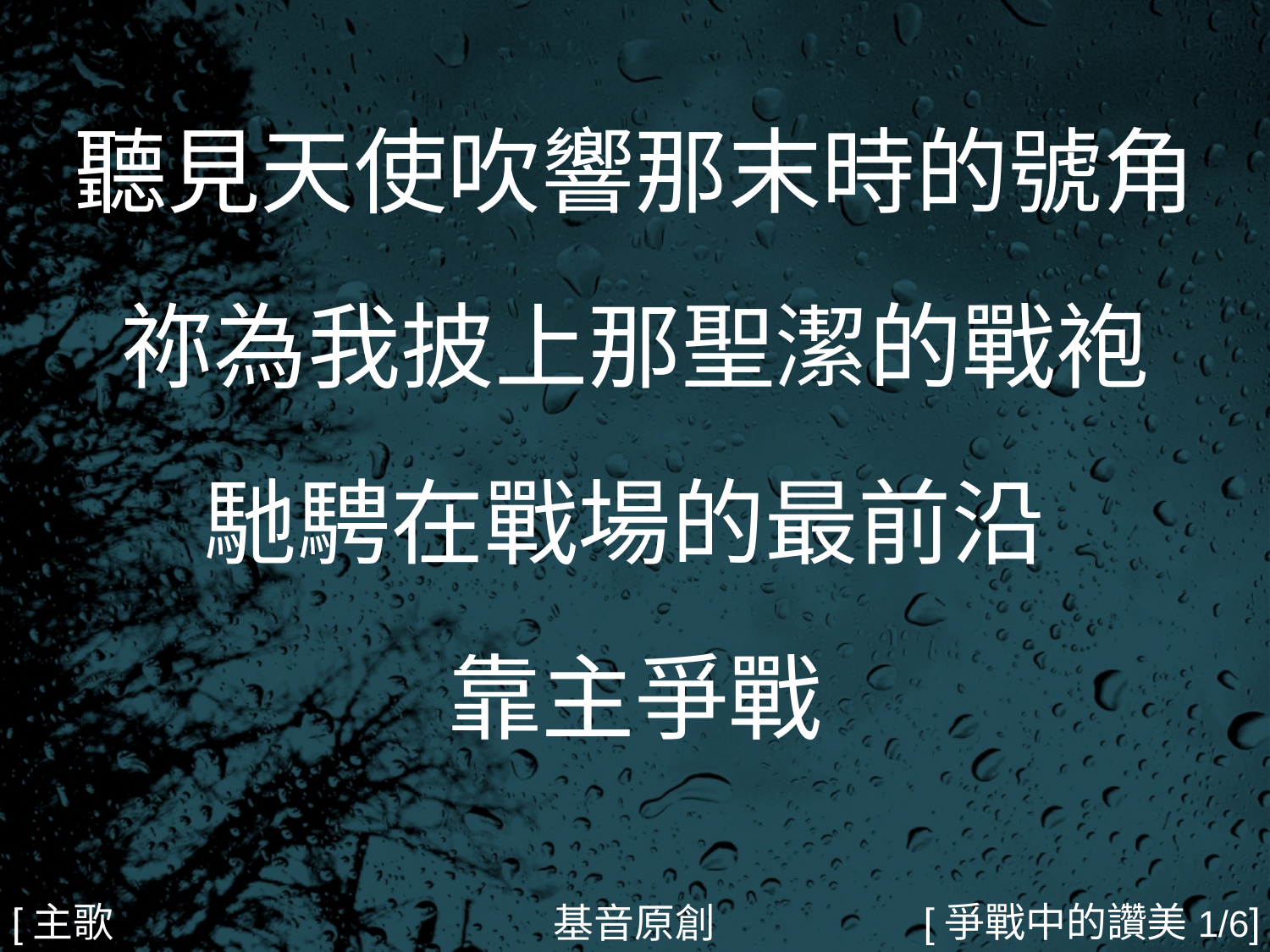

聽見天使吹響那末時的號角

祢為我披上那聖潔的戰袍

馳騁在戰場的最前沿

靠主爭戰
#

[主歌1a]
[爭戰中的讚美1/6]
基音原創